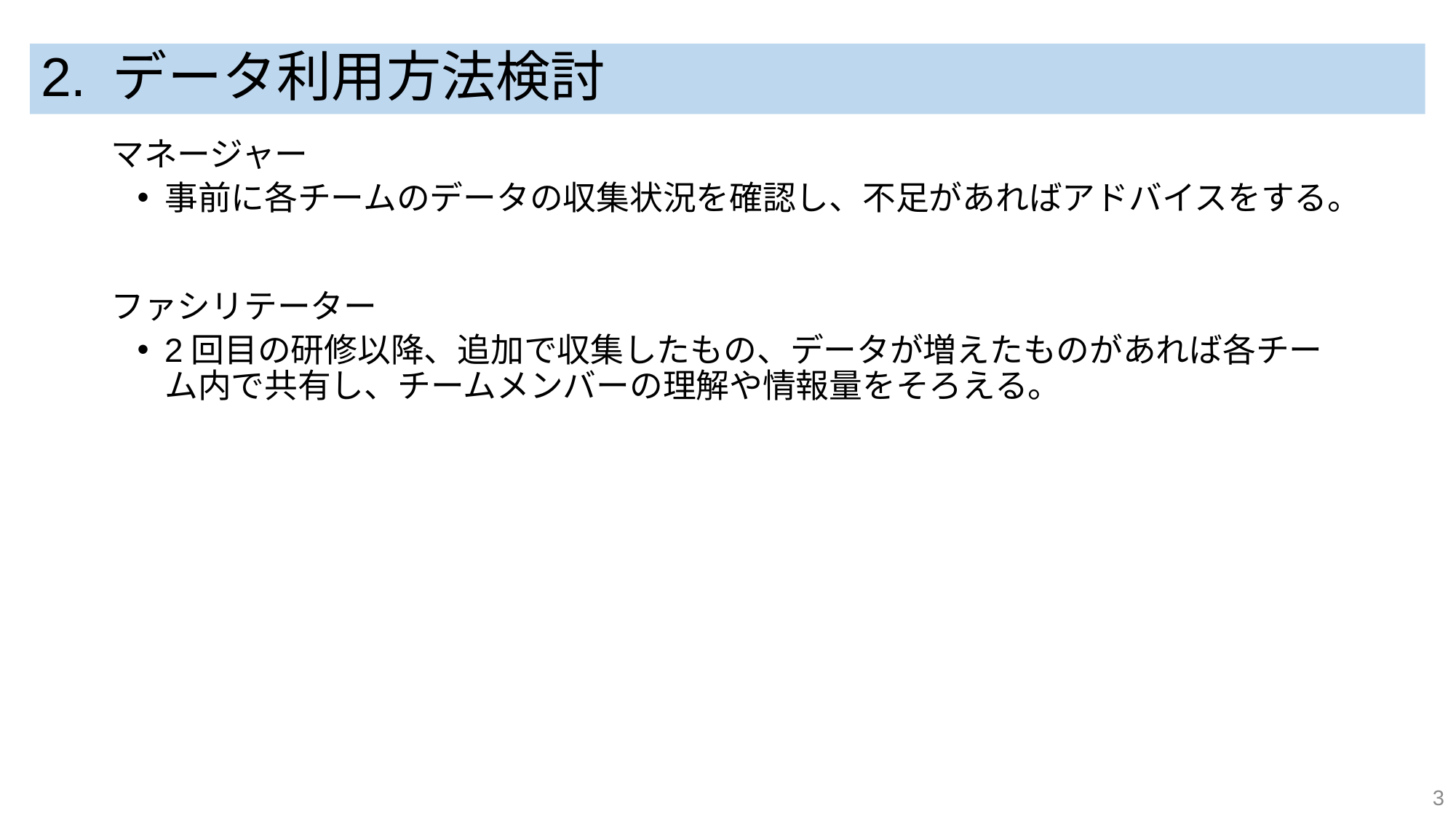

# 2. データ利用方法検討
マネージャー
事前に各チームのデータの収集状況を確認し、不足があればアドバイスをする。

ファシリテーター
2回目の研修以降、追加で収集したもの、データが増えたものがあれば各チーム内で共有し、チームメンバーの理解や情報量をそろえる。
3